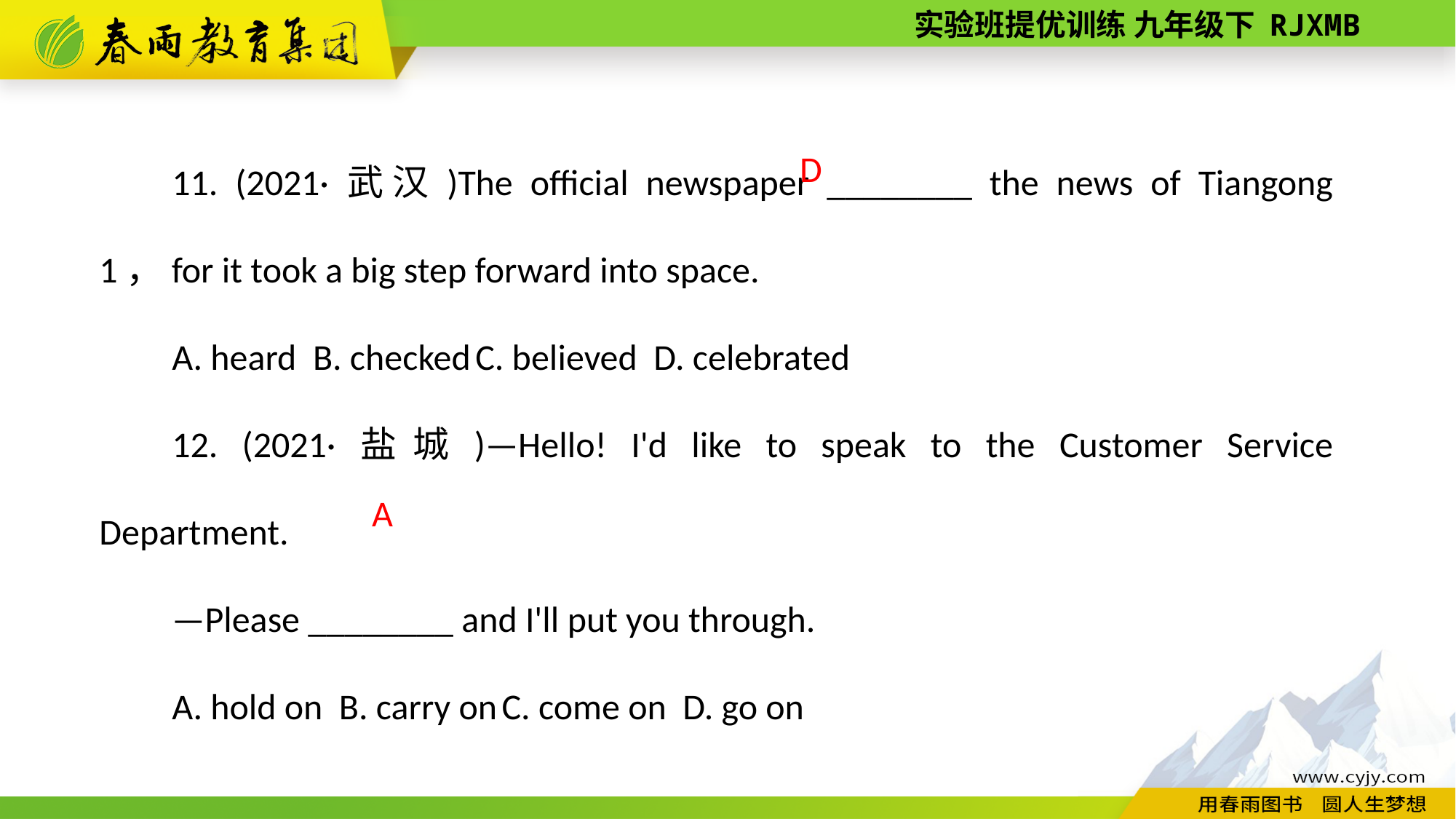

11. (2021·武汉)The official newspaper ________ the news of Tiangong­1，for it took a big step forward into space.
A. heard  B. checked C. believed  D. celebrated
12. (2021·盐城)—Hello! I'd like to speak to the Customer Service Department.
—Please ________ and I'll put you through.
A. hold on  B. carry on C. come on  D. go on
D
 A